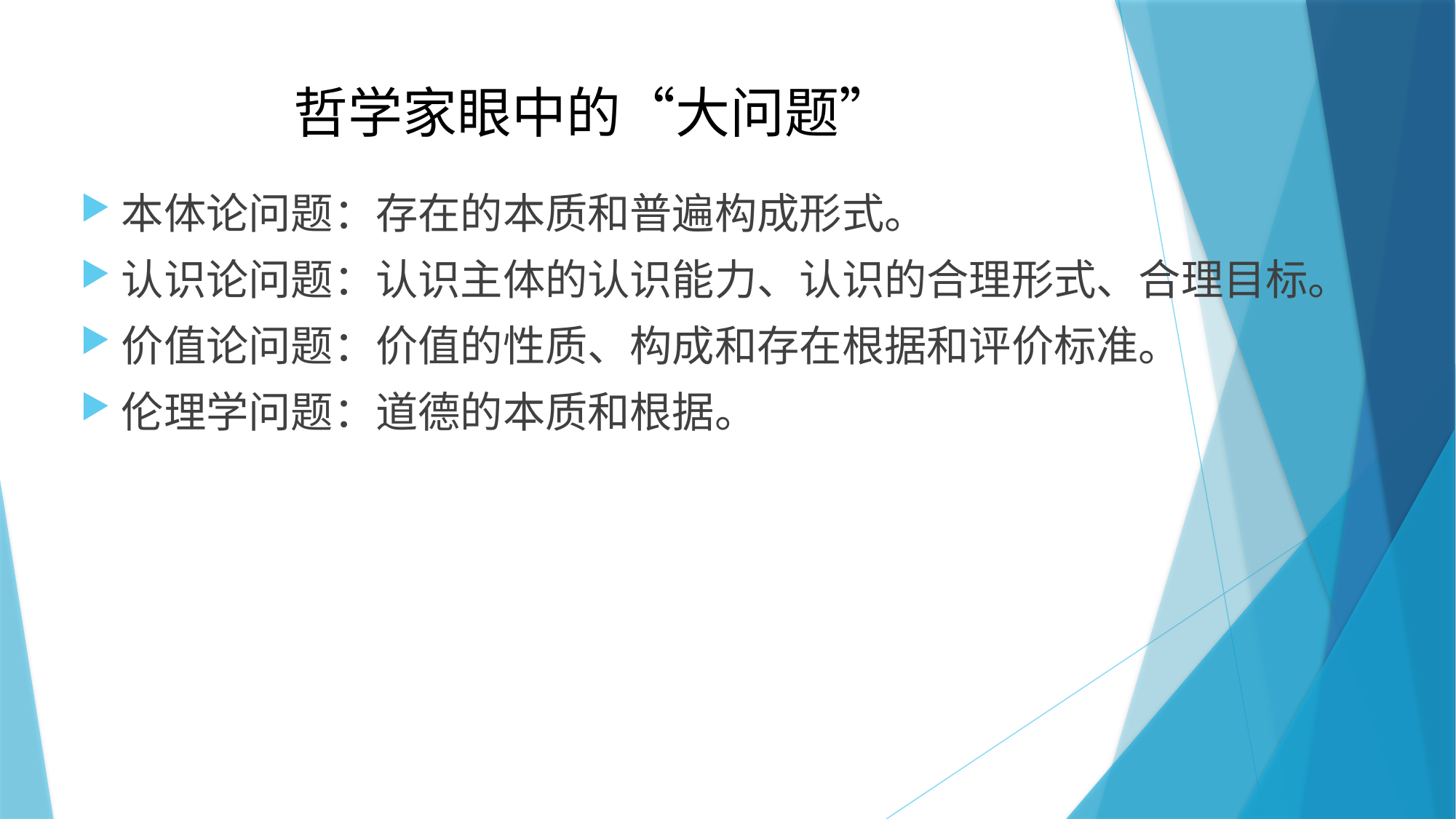

# 哲学家眼中的“大问题”
本体论问题：存在的本质和普遍构成形式。
认识论问题：认识主体的认识能力、认识的合理形式、合理目标。
价值论问题：价值的性质、构成和存在根据和评价标准。
伦理学问题：道德的本质和根据。